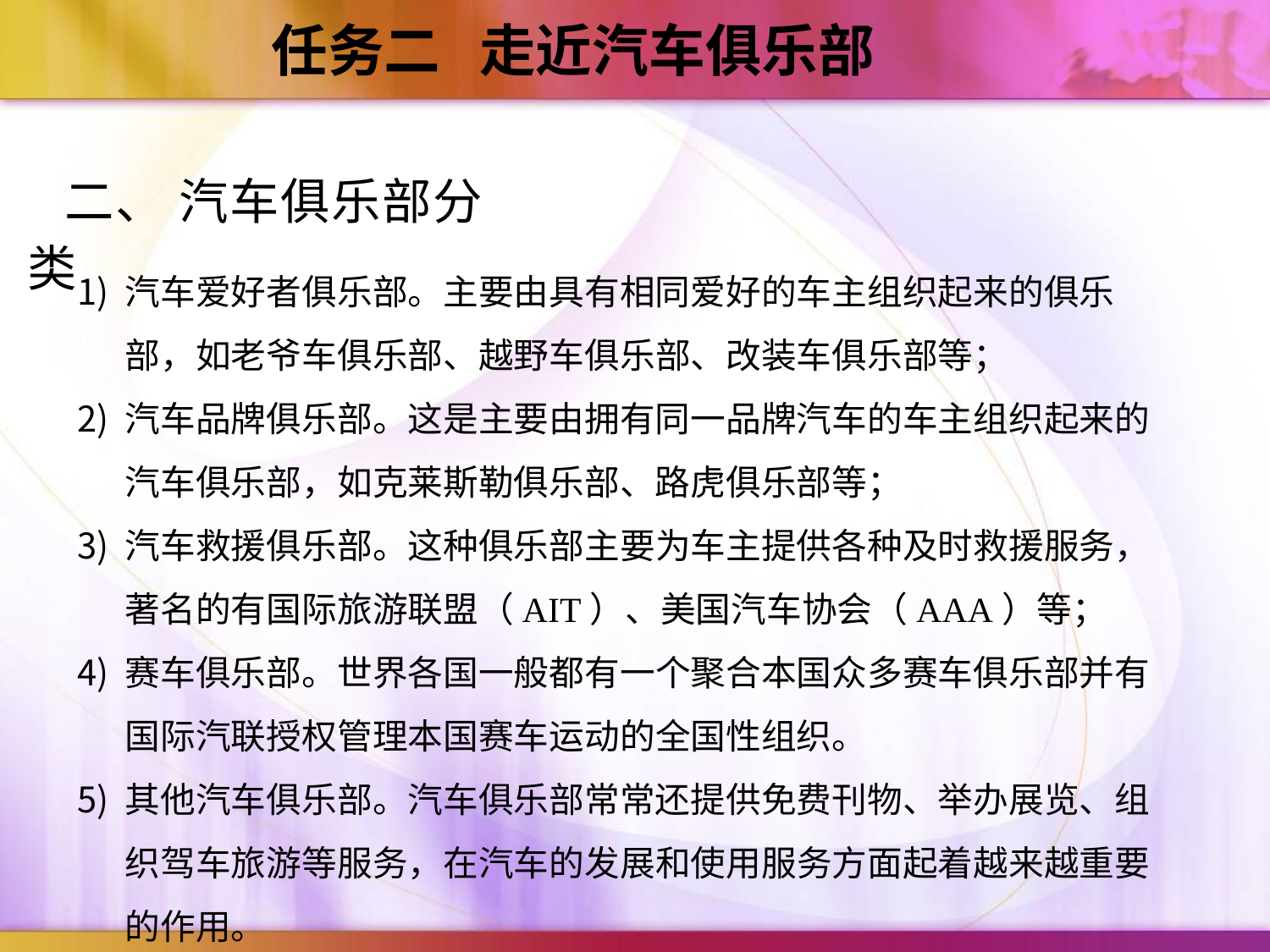

任务二   走近汽车俱乐部
二、 汽车俱乐部分类
汽车爱好者俱乐部。主要由具有相同爱好的车主组织起来的俱乐部，如老爷车俱乐部、越野车俱乐部、改装车俱乐部等；
汽车品牌俱乐部。这是主要由拥有同一品牌汽车的车主组织起来的汽车俱乐部，如克莱斯勒俱乐部、路虎俱乐部等；
汽车救援俱乐部。这种俱乐部主要为车主提供各种及时救援服务，著名的有国际旅游联盟（AIT）、美国汽车协会（AAA）等；
赛车俱乐部。世界各国一般都有一个聚合本国众多赛车俱乐部并有国际汽联授权管理本国赛车运动的全国性组织。
其他汽车俱乐部。汽车俱乐部常常还提供免费刊物、举办展览、组织驾车旅游等服务，在汽车的发展和使用服务方面起着越来越重要的作用。